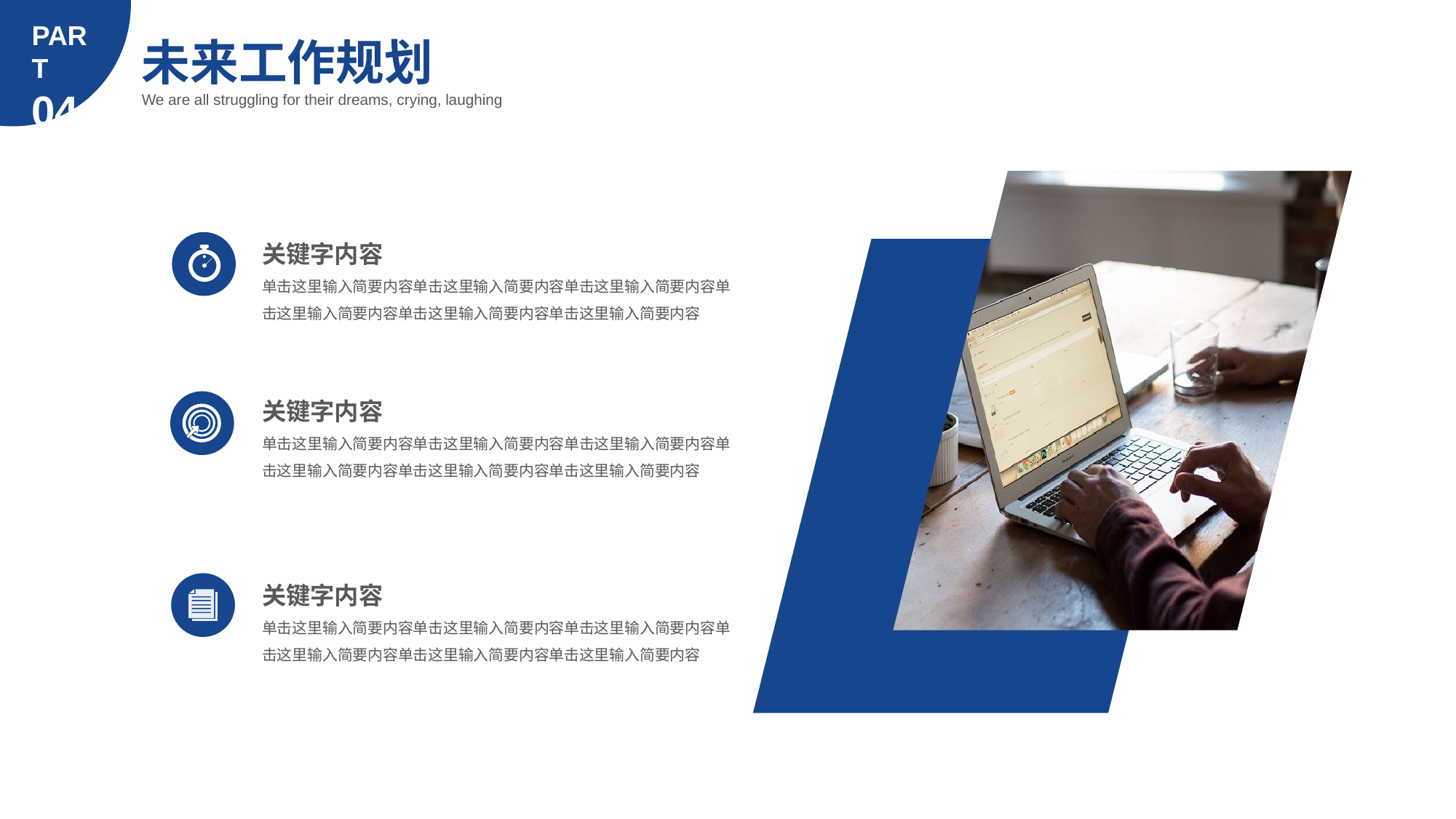

PART
04
未来工作规划
We are all struggling for their dreams, crying, laughing

关键字内容
单击这里输入简要内容单击这里输入简要内容单击这里输入简要内容单击这里输入简要内容单击这里输入简要内容单击这里输入简要内容

关键字内容
单击这里输入简要内容单击这里输入简要内容单击这里输入简要内容单击这里输入简要内容单击这里输入简要内容单击这里输入简要内容

关键字内容
单击这里输入简要内容单击这里输入简要内容单击这里输入简要内容单击这里输入简要内容单击这里输入简要内容单击这里输入简要内容